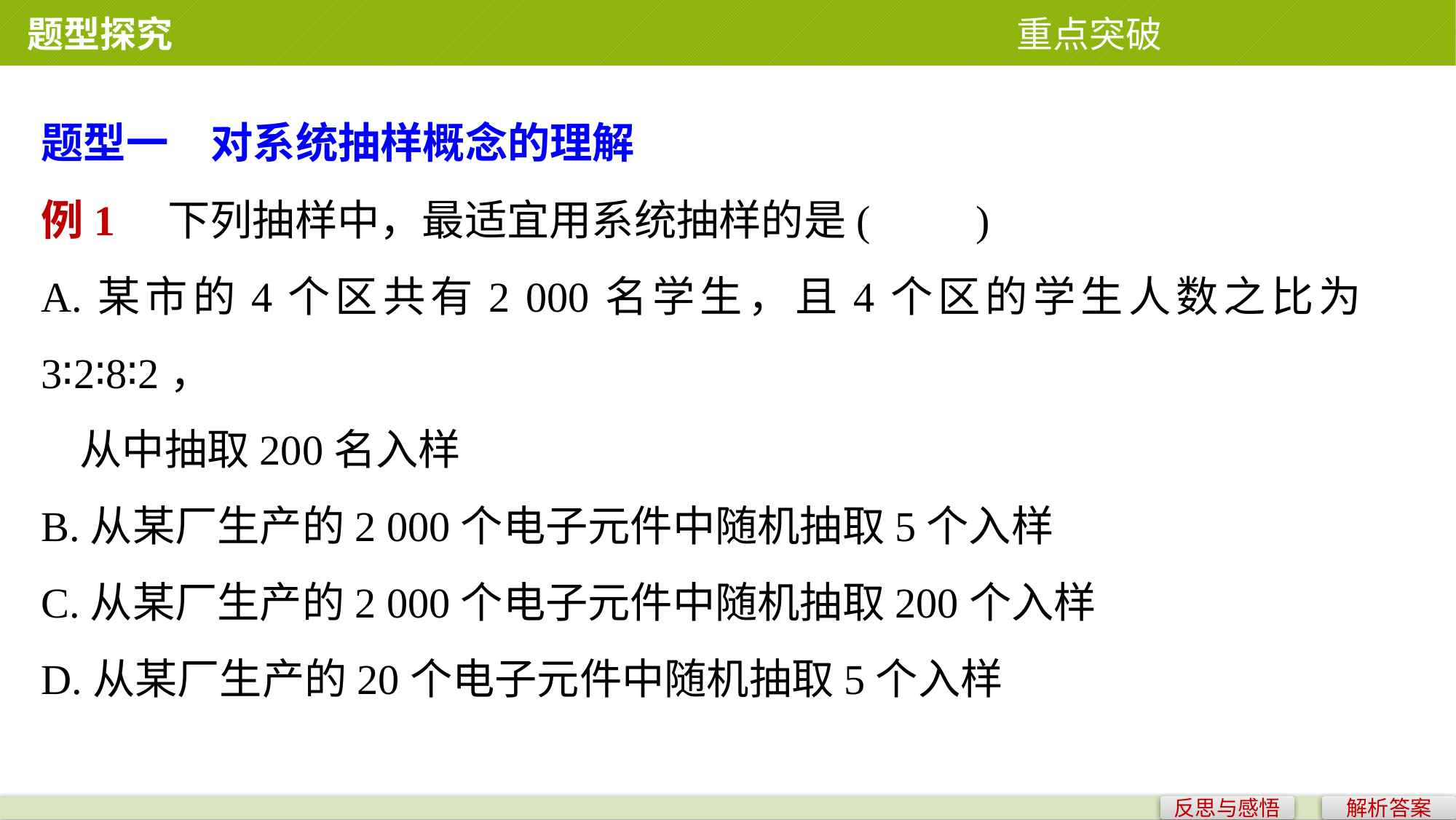

题型探究                                                                                                       重点突破
题型一　对系统抽样概念的理解
例1　下列抽样中，最适宜用系统抽样的是(　　)
A.某市的4个区共有2 000名学生，且4个区的学生人数之比为3∶2∶8∶2，
   从中抽取200名入样
B.从某厂生产的2 000个电子元件中随机抽取5个入样
C.从某厂生产的2 000个电子元件中随机抽取200个入样
D.从某厂生产的20个电子元件中随机抽取5个入样
反思与感悟
解析答案